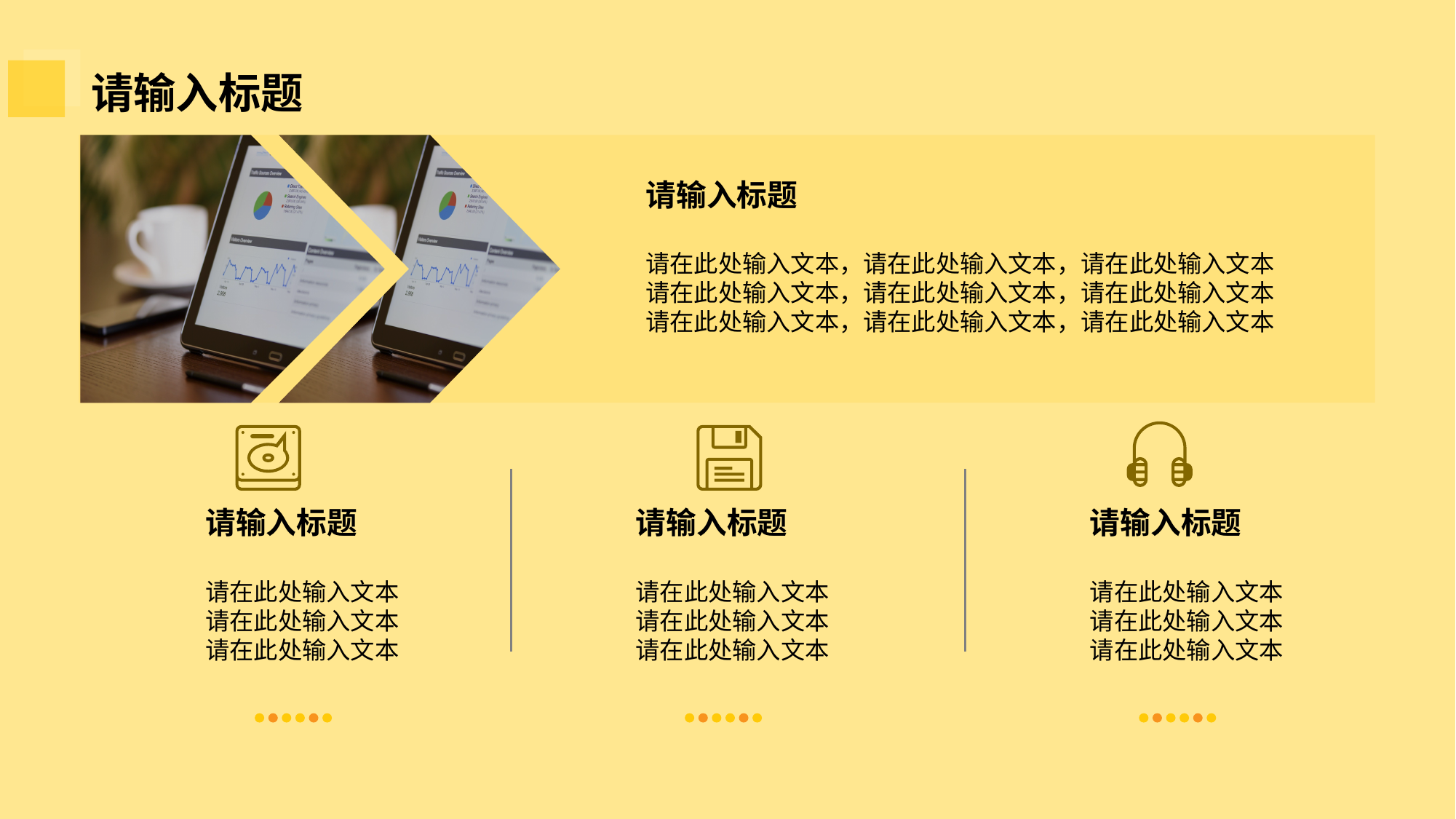

# 请输入标题

请输入标题
请在此处输入文本，请在此处输入文本，请在此处输入文本
请在此处输入文本，请在此处输入文本，请在此处输入文本
请在此处输入文本，请在此处输入文本，请在此处输入文本

请输入标题
请在此处输入文本
请在此处输入文本
请在此处输入文本

请输入标题
请在此处输入文本
请在此处输入文本
请在此处输入文本

请输入标题
请在此处输入文本
请在此处输入文本
请在此处输入文本